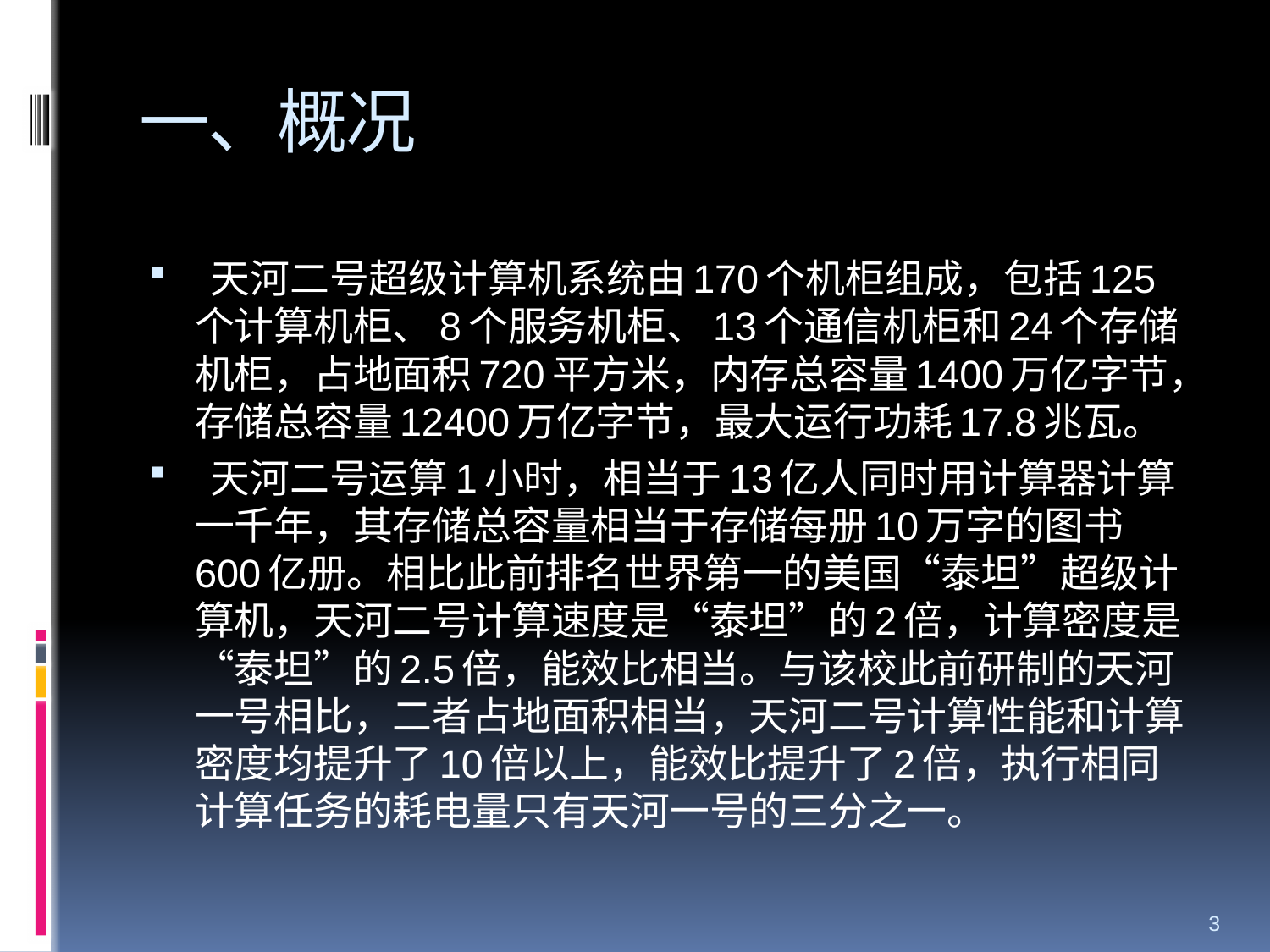

# 一、概况
 天河二号超级计算机系统由170个机柜组成，包括125个计算机柜、8个服务机柜、13个通信机柜和24个存储机柜，占地面积720平方米，内存总容量1400万亿字节，存储总容量12400万亿字节，最大运行功耗17.8兆瓦。
 天河二号运算1小时，相当于13亿人同时用计算器计算一千年，其存储总容量相当于存储每册10万字的图书600亿册。相比此前排名世界第一的美国“泰坦”超级计算机，天河二号计算速度是“泰坦”的2倍，计算密度是“泰坦”的2.5倍，能效比相当。与该校此前研制的天河一号相比，二者占地面积相当，天河二号计算性能和计算密度均提升了10倍以上，能效比提升了2倍，执行相同计算任务的耗电量只有天河一号的三分之一。

3